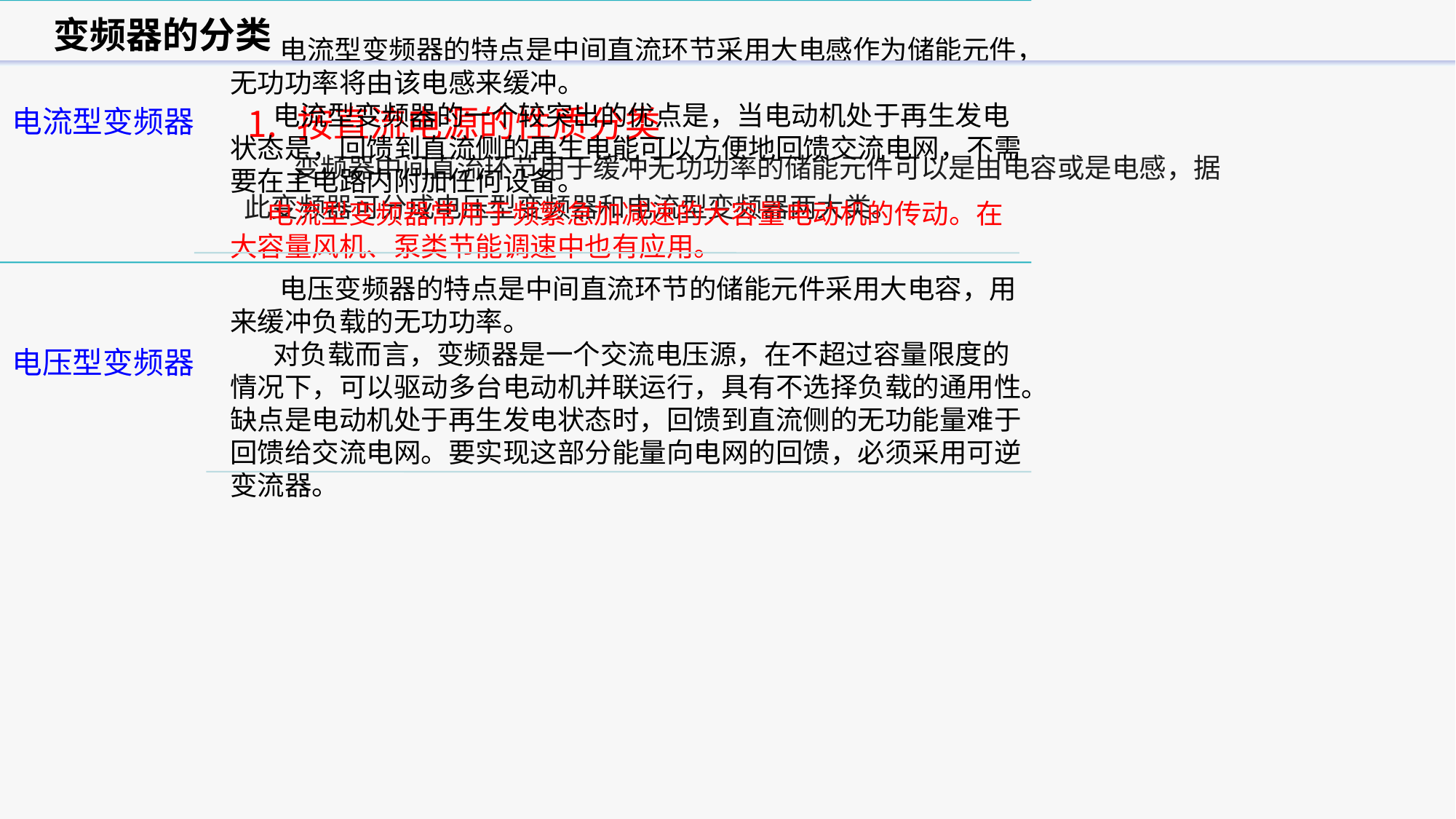

变频器的分类

⒈ 按直流电源的性质分类
 变频器中间直流环节用于缓冲无功功率的储能元件可以是由电容或是电感，据此变频器可分成电压型变频器和电流型变频器两大类。
电流型变频器
       电流型变频器的特点是中间直流环节采用大电感作为储能元件，无功功率将由该电感来缓冲。
       电流型变频器的一个较突出的优点是，当电动机处于再生发电状态是，回馈到直流侧的再生电能可以方便地回馈交流电网，不需要在主电路内附加任何设备。
      电流型变频器常用于频繁急加减速的大容量电动机的传动。在大容量风机、泵类节能调速中也有应用。
电压型变频器
       电压变频器的特点是中间直流环节的储能元件采用大电容，用来缓冲负载的无功功率。
       对负载而言，变频器是一个交流电压源，在不超过容量限度的情况下，可以驱动多台电动机并联运行，具有不选择负载的通用性。缺点是电动机处于再生发电状态时，回馈到直流侧的无功能量难于回馈给交流电网。要实现这部分能量向电网的回馈，必须采用可逆变流器。